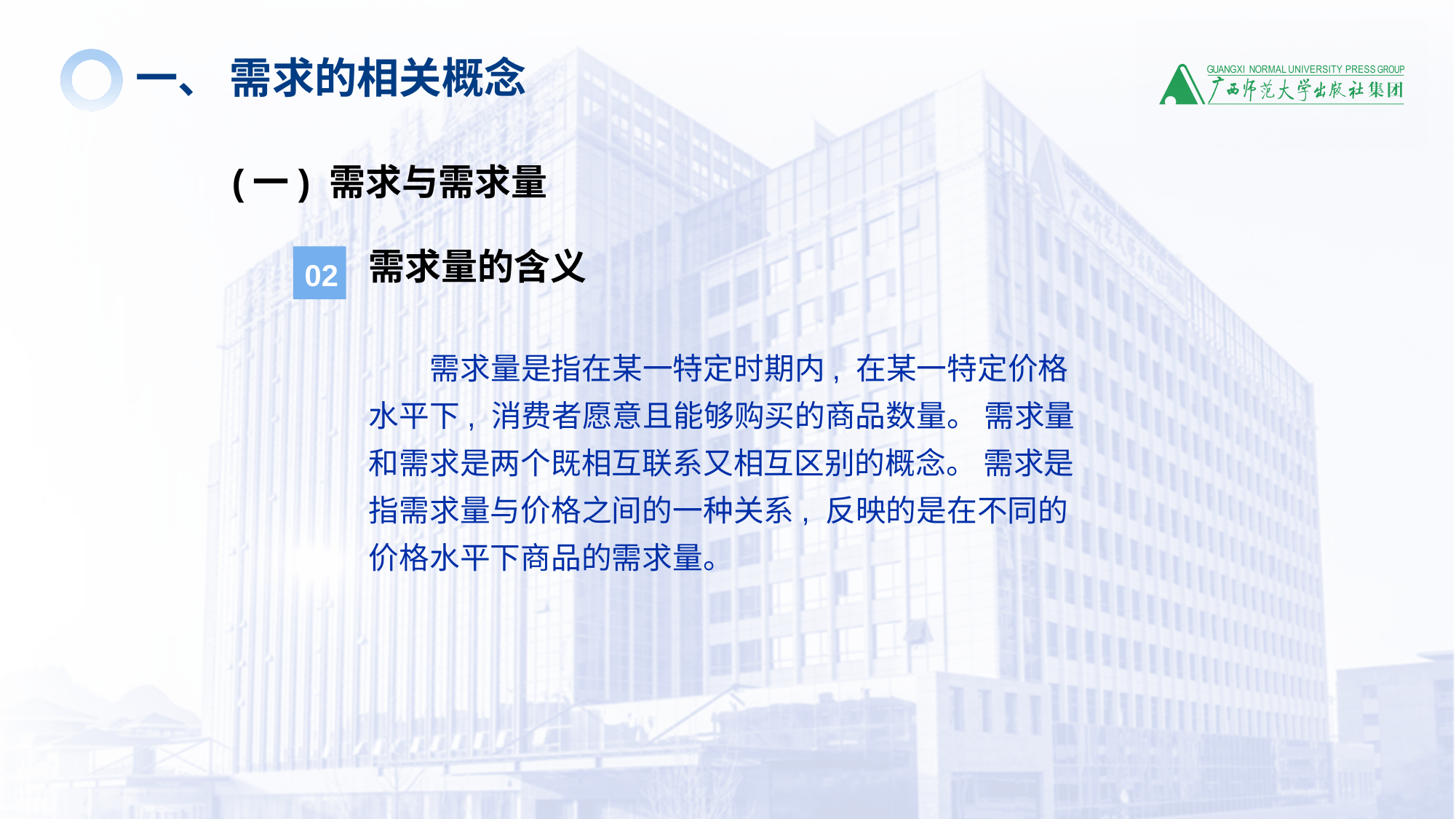

一、 需求的相关概念

(一) 需求与需求量
需求量的含义

02
        需求量是指在某一特定时期内, 在某一特定价格水平下, 消费者愿意且能够购买的商品数量。 需求量和需求是两个既相互联系又相互区别的概念。 需求是指需求量与价格之间的一种关系, 反映的是在不同的价格水平下商品的需求量。